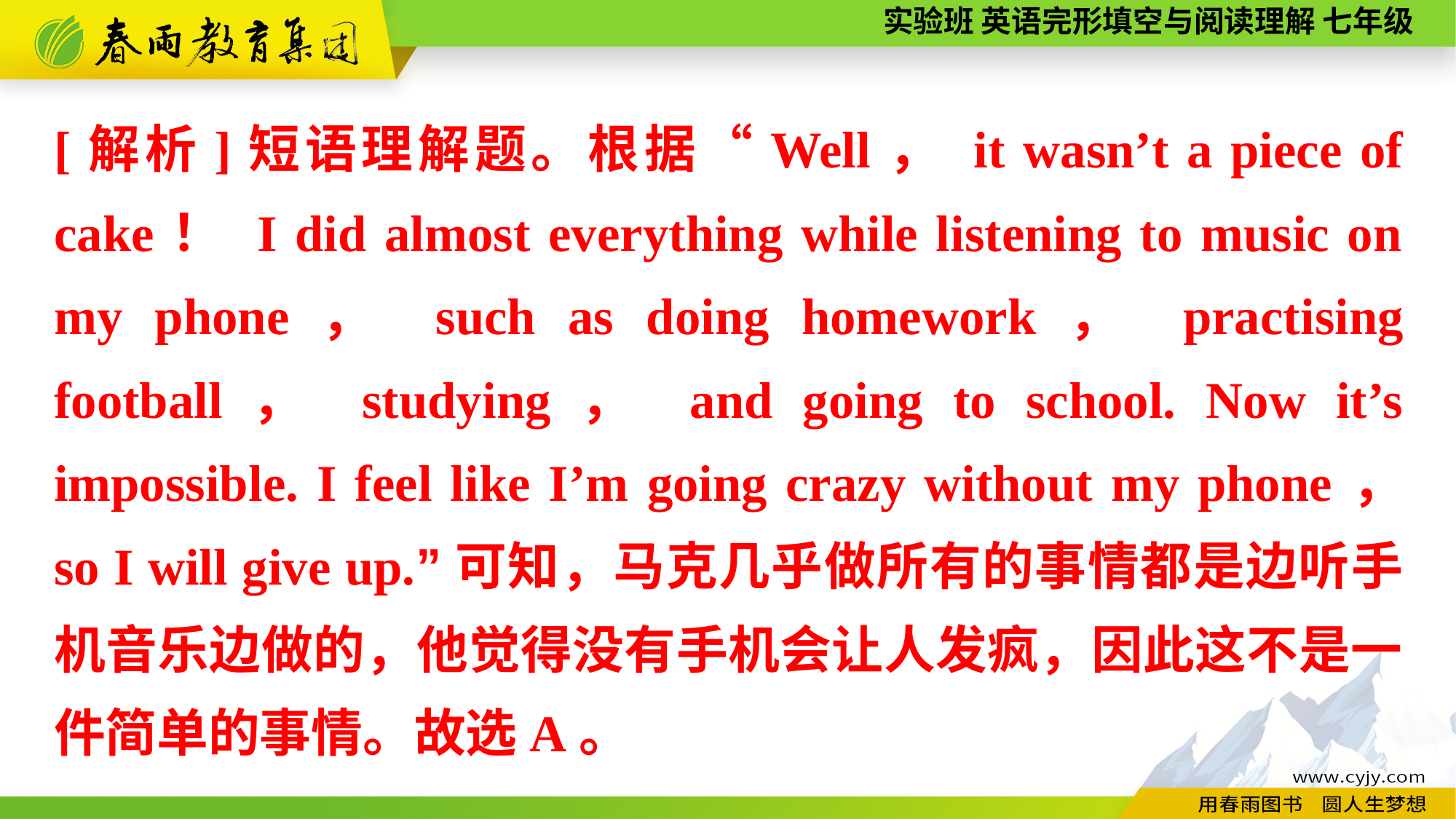

[解析]短语理解题。根据“Well， it wasn’t a piece of cake！ I did almost everything while listening to music on my phone， such as doing homework， practising football， studying， and going to school. Now it’s impossible. I feel like I’m going crazy without my phone， so I will give up.”可知，马克几乎做所有的事情都是边听手机音乐边做的，他觉得没有手机会让人发疯，因此这不是一件简单的事情。故选A。